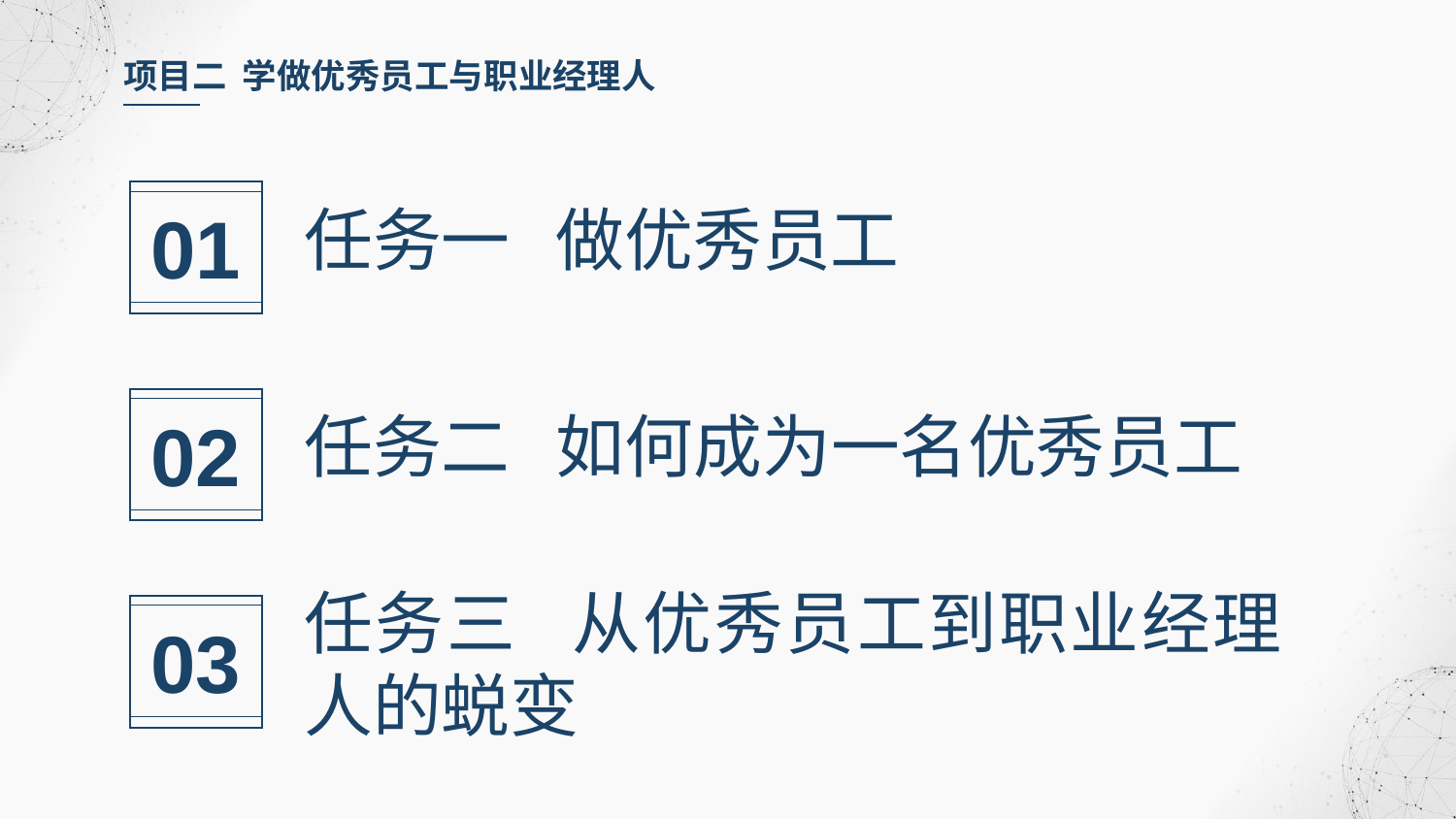

项目二  学做优秀员工与职业经理人

01
任务一   做优秀员工

02
任务二   如何成为一名优秀员工
任务三   从优秀员工到职业经理人的蜕变

03